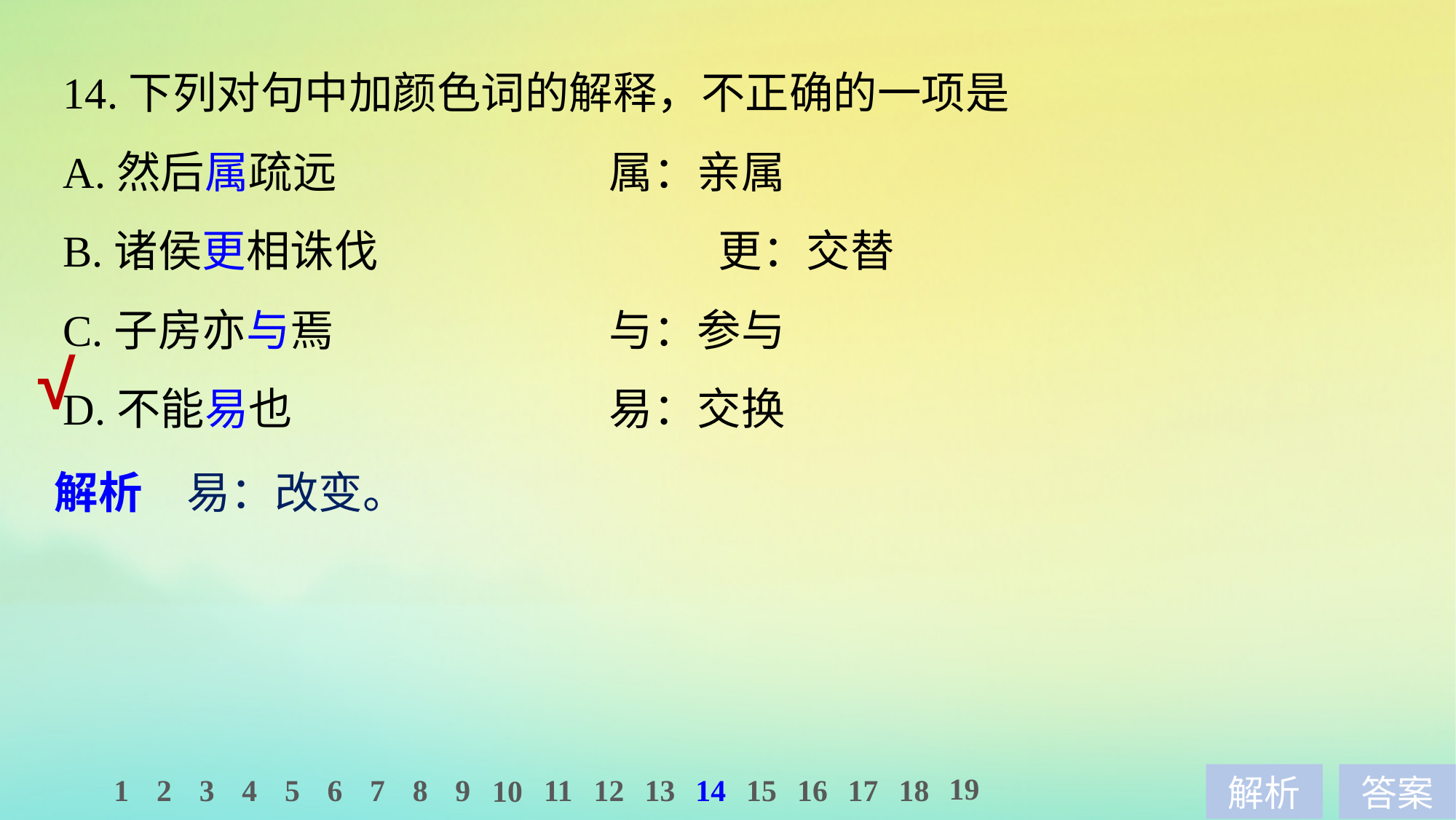

14.下列对句中加颜色词的解释，不正确的一项是
A.然后属疏远　　　　　　	属：亲属
B.诸侯更相诛伐  			更：交替
C.子房亦与焉  			与：参与
D.不能易也  			易：交换
√
解析　易：改变。
19
1
2
3
4
5
6
7
8
9
11
12
13
14
15
16
17
18
10
解析
答案